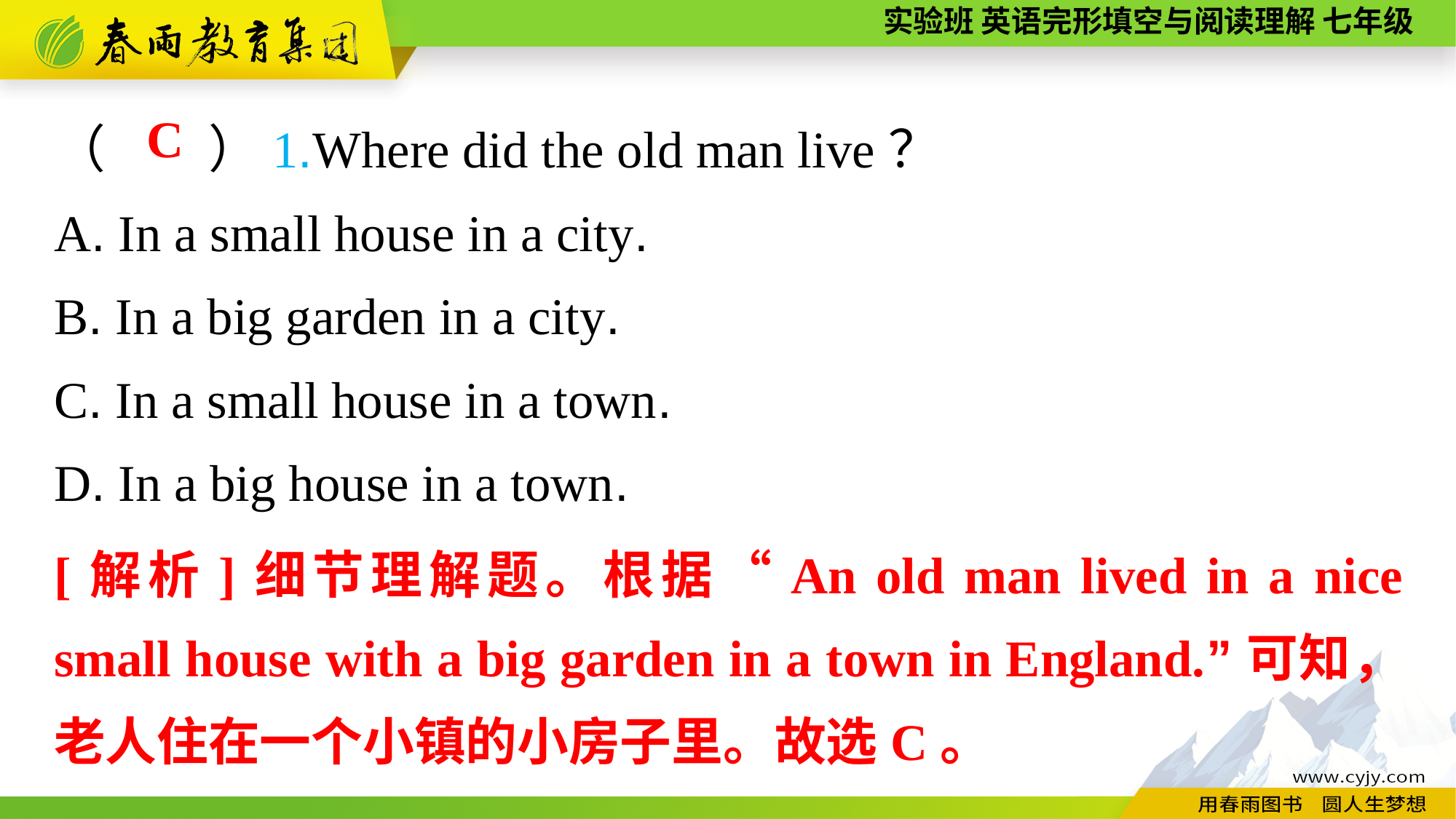

（　　）1.Where did the old man live？
A. In a small house in a city.
B. In a big garden in a city.
C. In a small house in a town.
D. In a big house in a town.
C
[解析]细节理解题。根据“An old man lived in a nice small house with a big garden in a town in England.”可知，老人住在一个小镇的小房子里。故选C。